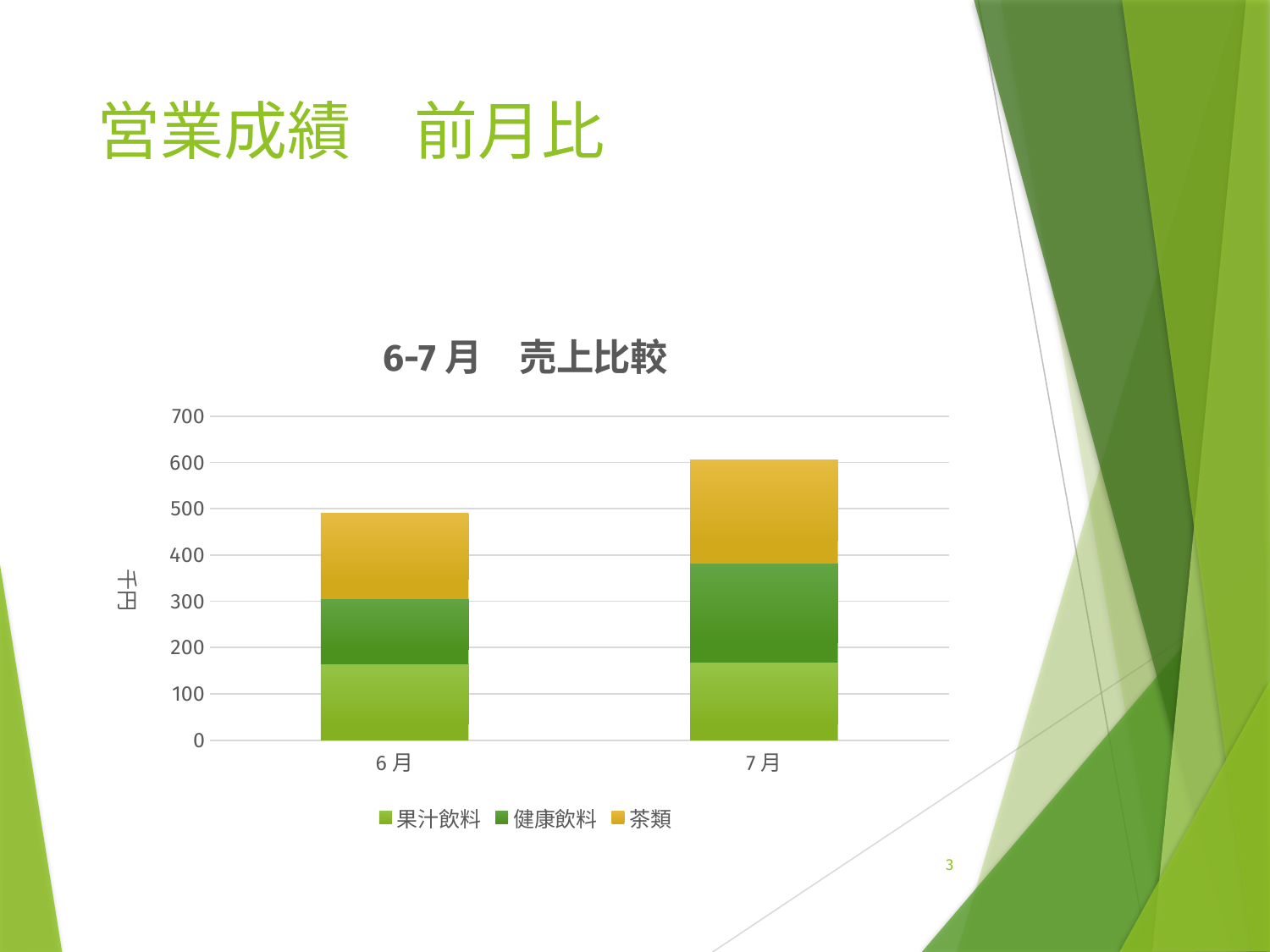

# 営業成績　前月比

### Chart: 6-7月　売上比較

| Category | 果汁飲料 | 健康飲料 | 茶類 |
|---|---|---|---|
| 6月 | 165.0 | 140.0 | 185.0 |
| 7月 | 169.0 | 214.0 | 223.0 |
3